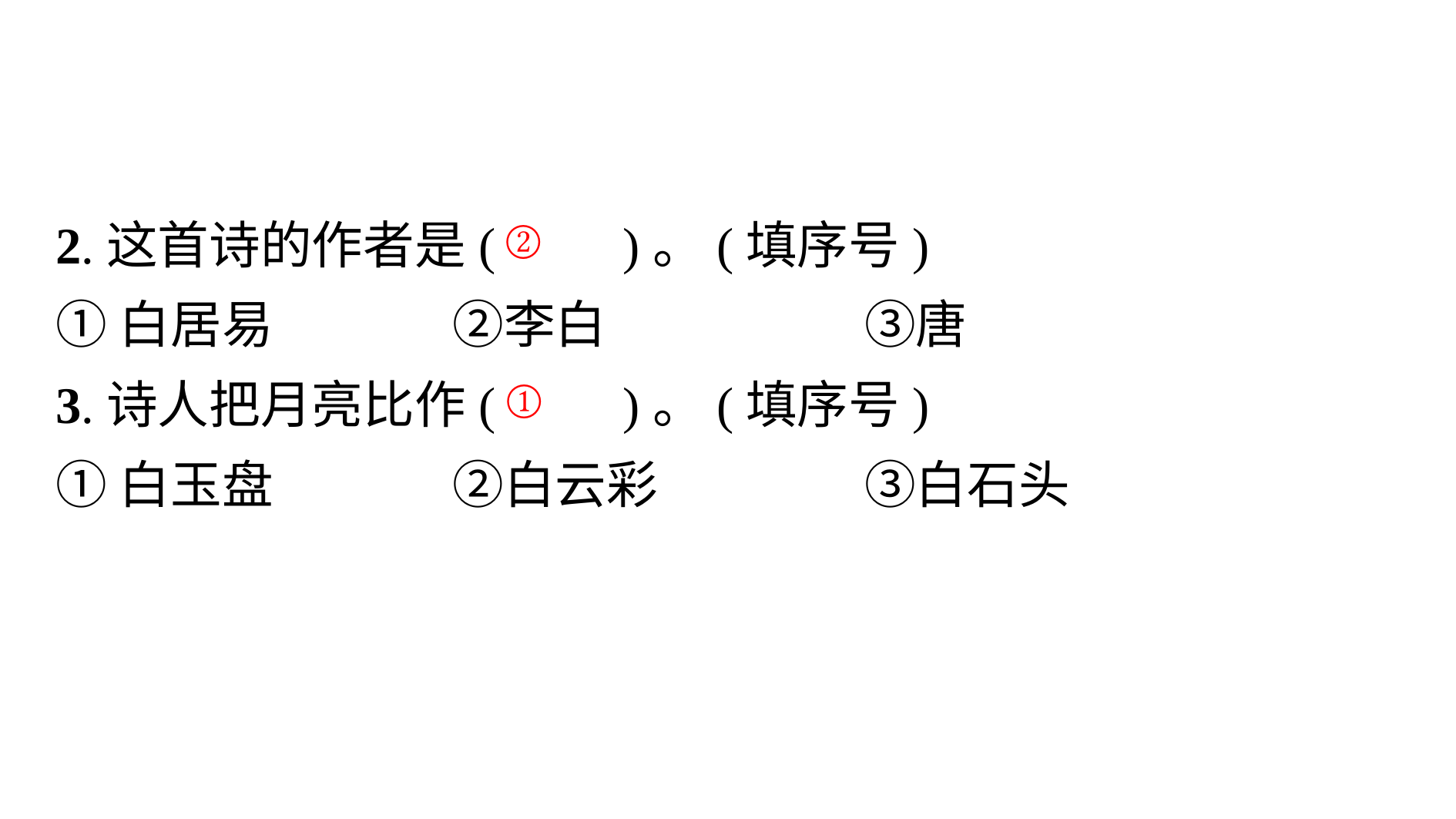

2.这首诗的作者是(　　)。(填序号)
①白居易　　　	②李白　　　	③唐
3.诗人把月亮比作(　　)。(填序号)
①白玉盘　　　	②白云彩　　　	③白石头
②
①